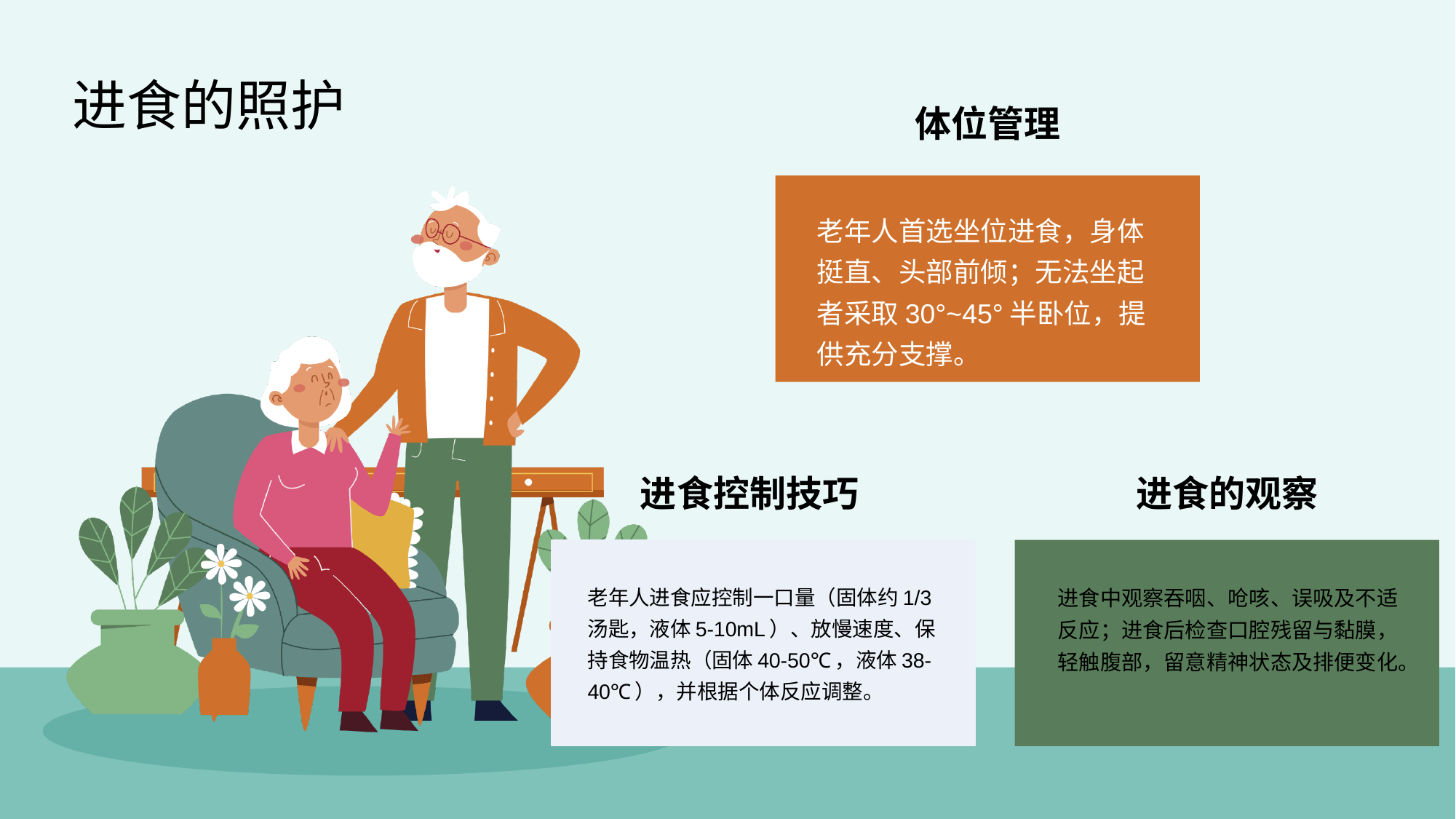

进食的照护
体位管理

老年人首选坐位进食，身体挺直、头部前倾；无法坐起者采取30°~45°半卧位，提供充分支撑。
进食控制技巧
进食的观察

老年人进食应控制一口量（固体约1/3汤匙，液体5-10mL）、放慢速度、保持食物温热（固体40-50℃，液体38-40℃），并根据个体反应调整。
进食中观察吞咽、呛咳、误吸及不适反应；进食后检查口腔残留与黏膜，轻触腹部，留意精神状态及排便变化。